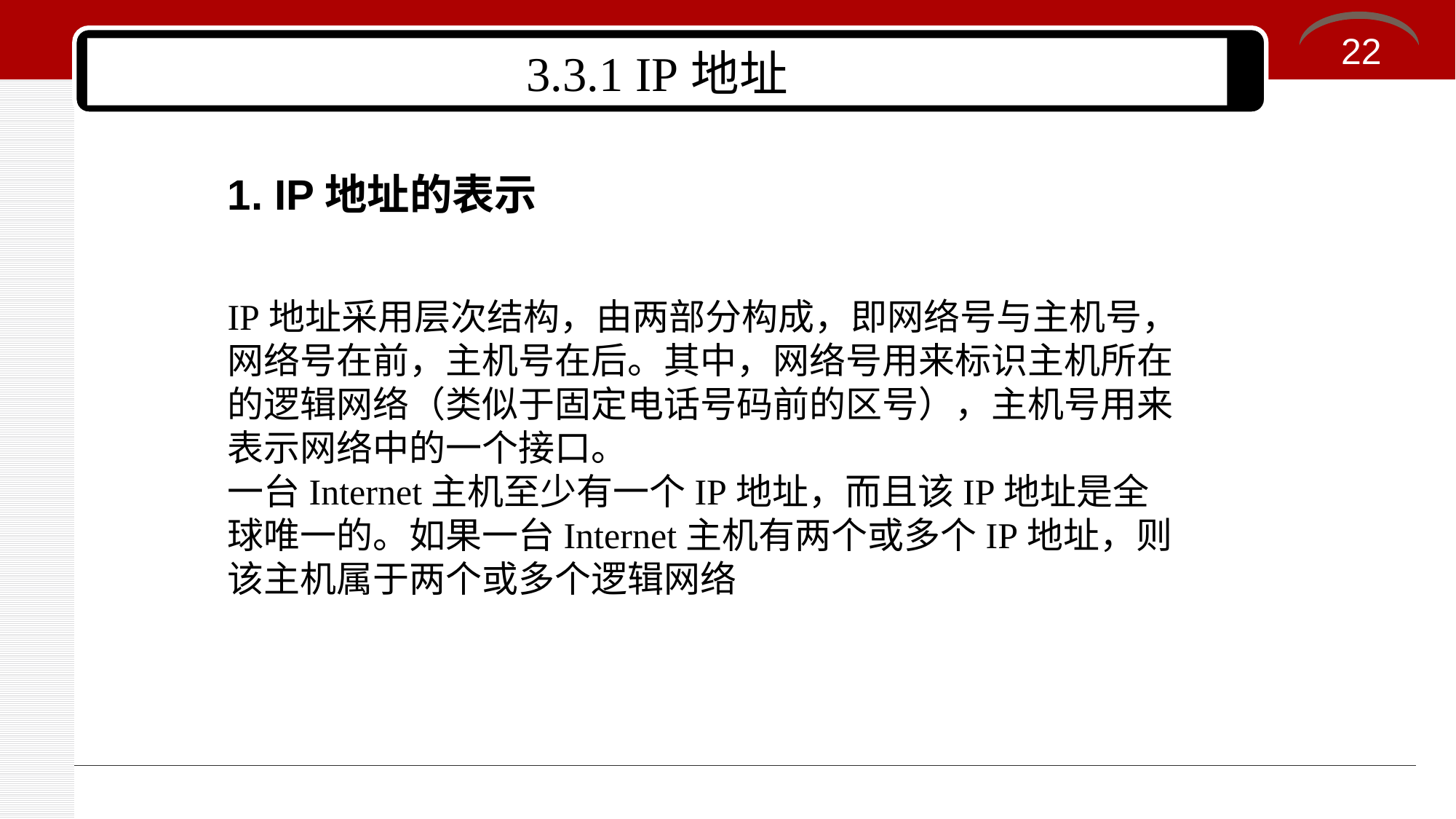

22
# 3.3.1 IP地址
1. IP地址的表示
IP地址采用层次结构，由两部分构成，即网络号与主机号，网络号在前，主机号在后。其中，网络号用来标识主机所在的逻辑网络（类似于固定电话号码前的区号），主机号用来表示网络中的一个接口。
一台Internet主机至少有一个IP地址，而且该IP地址是全球唯一的。如果一台Internet主机有两个或多个IP地址，则该主机属于两个或多个逻辑网络